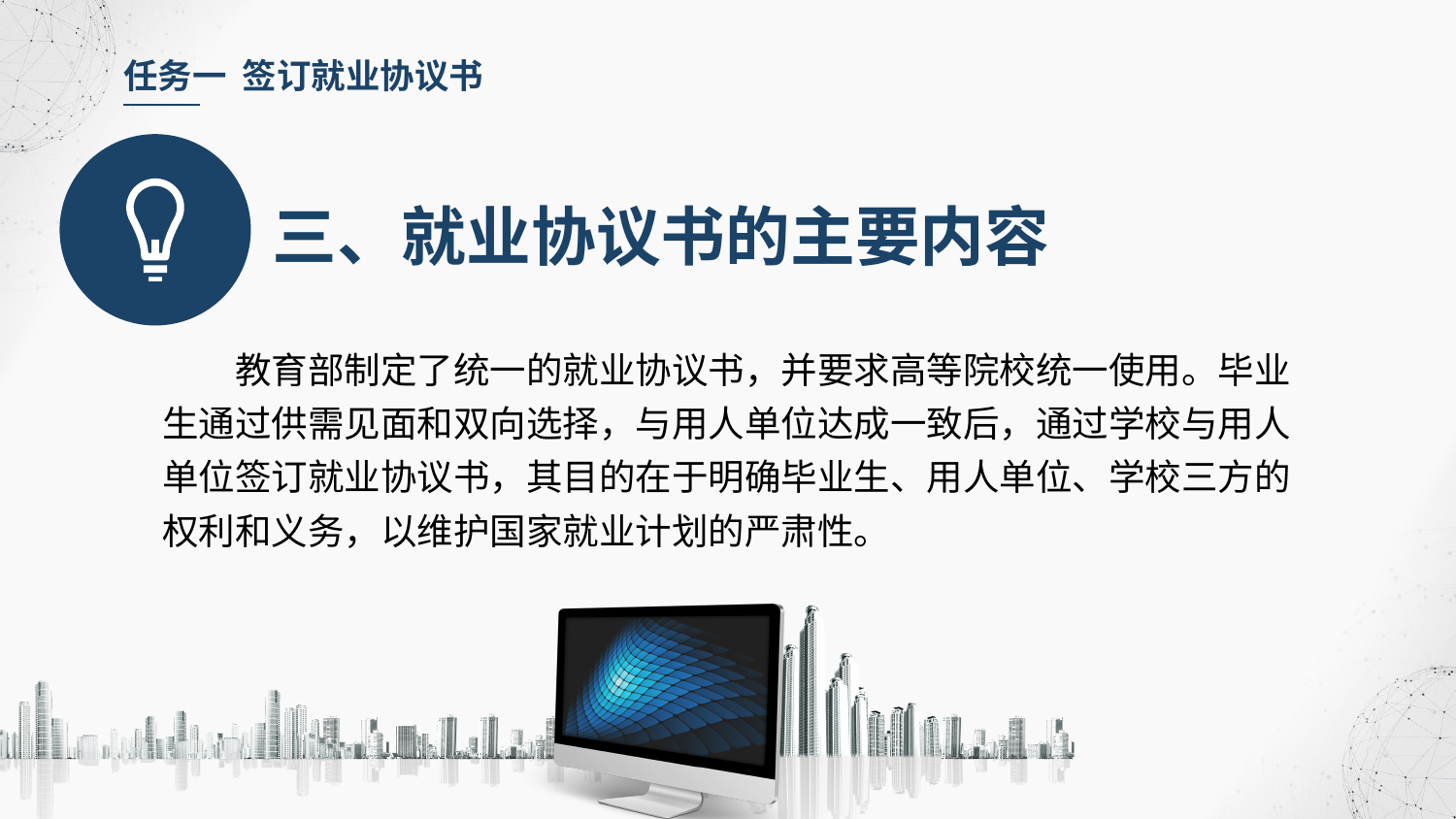

任务一  签订就业协议书

三、就业协议书的主要内容
教育部制定了统一的就业协议书，并要求高等院校统一使用。毕业生通过供需见面和双向选择，与用人单位达成一致后，通过学校与用人单位签订就业协议书，其目的在于明确毕业生、用人单位、学校三方的权利和义务，以维护国家就业计划的严肃性。